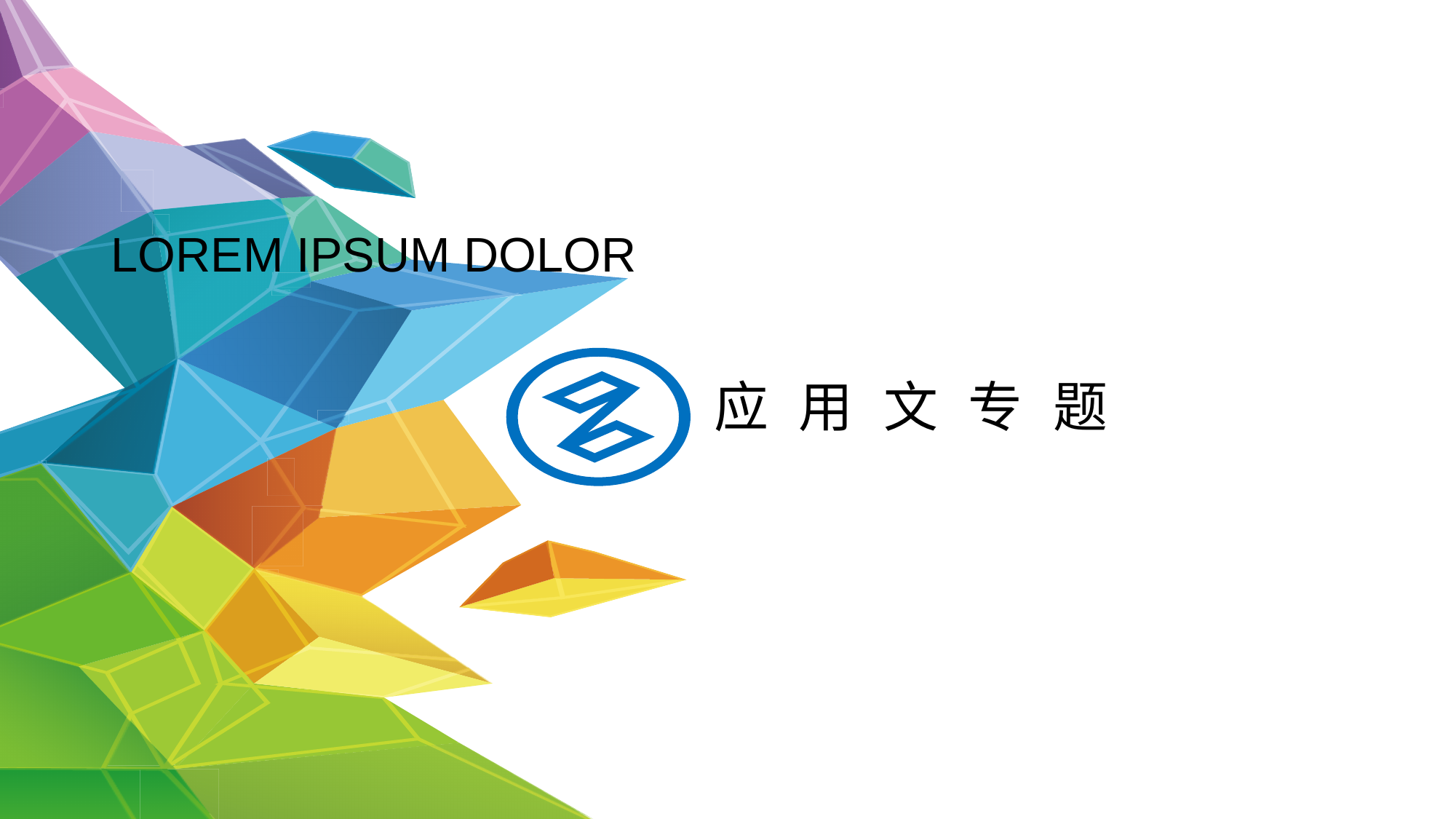

LOREM IPSUM DOLOR
# 应  用  文  专  题